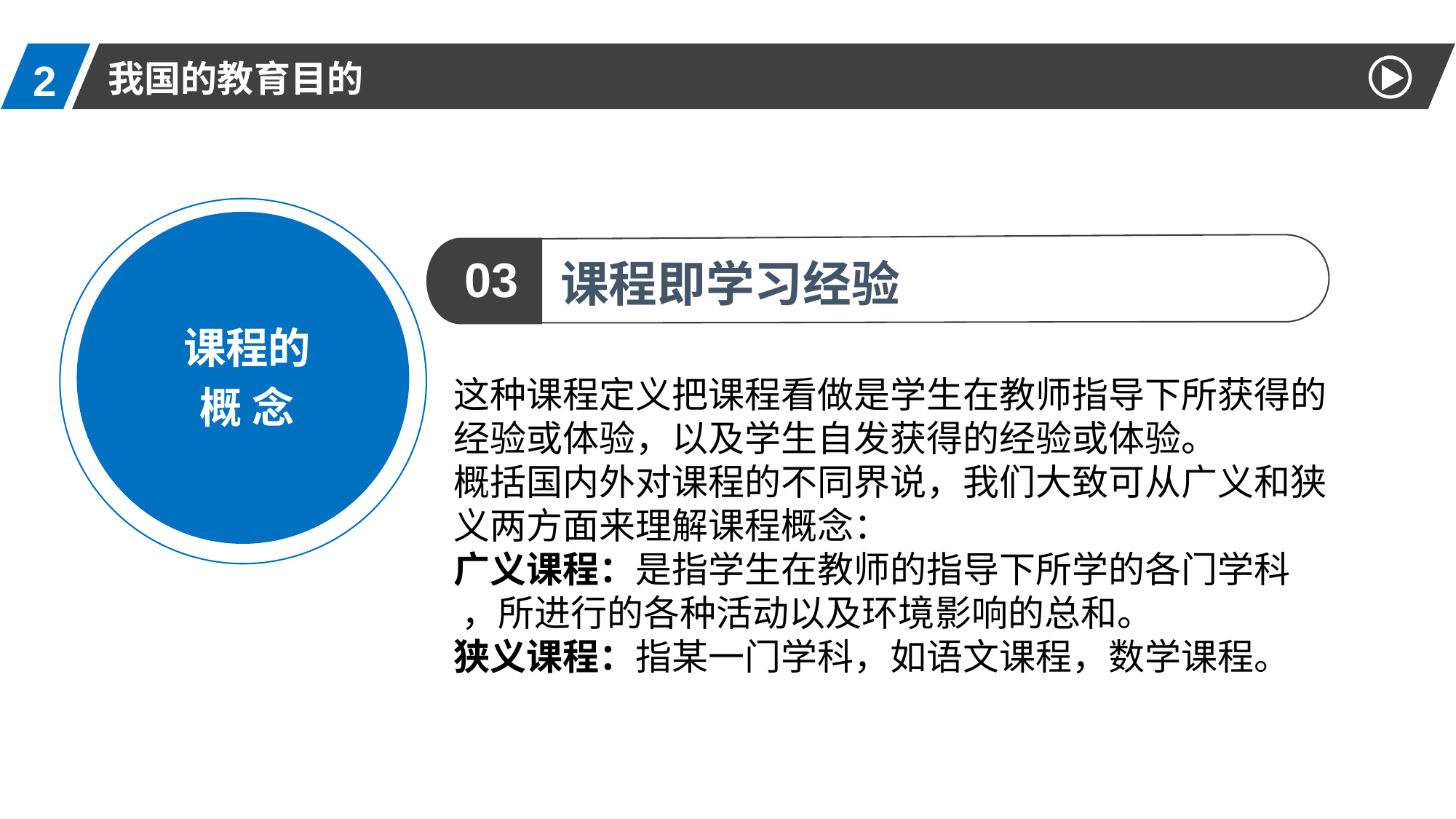

2
我国的教育目的

课程的
概 念

03
课程即学习经验
这种课程定义把课程看做是学生在教师指导下所获得的经验或体验，以及学生自发获得的经验或体验。
概括国内外对课程的不同界说，我们大致可从广义和狭义两方面来理解课程概念：
广义课程：是指学生在教师的指导下所学的各门学科 ，所进行的各种活动以及环境影响的总和。
狭义课程：指某一门学科，如语文课程，数学课程。